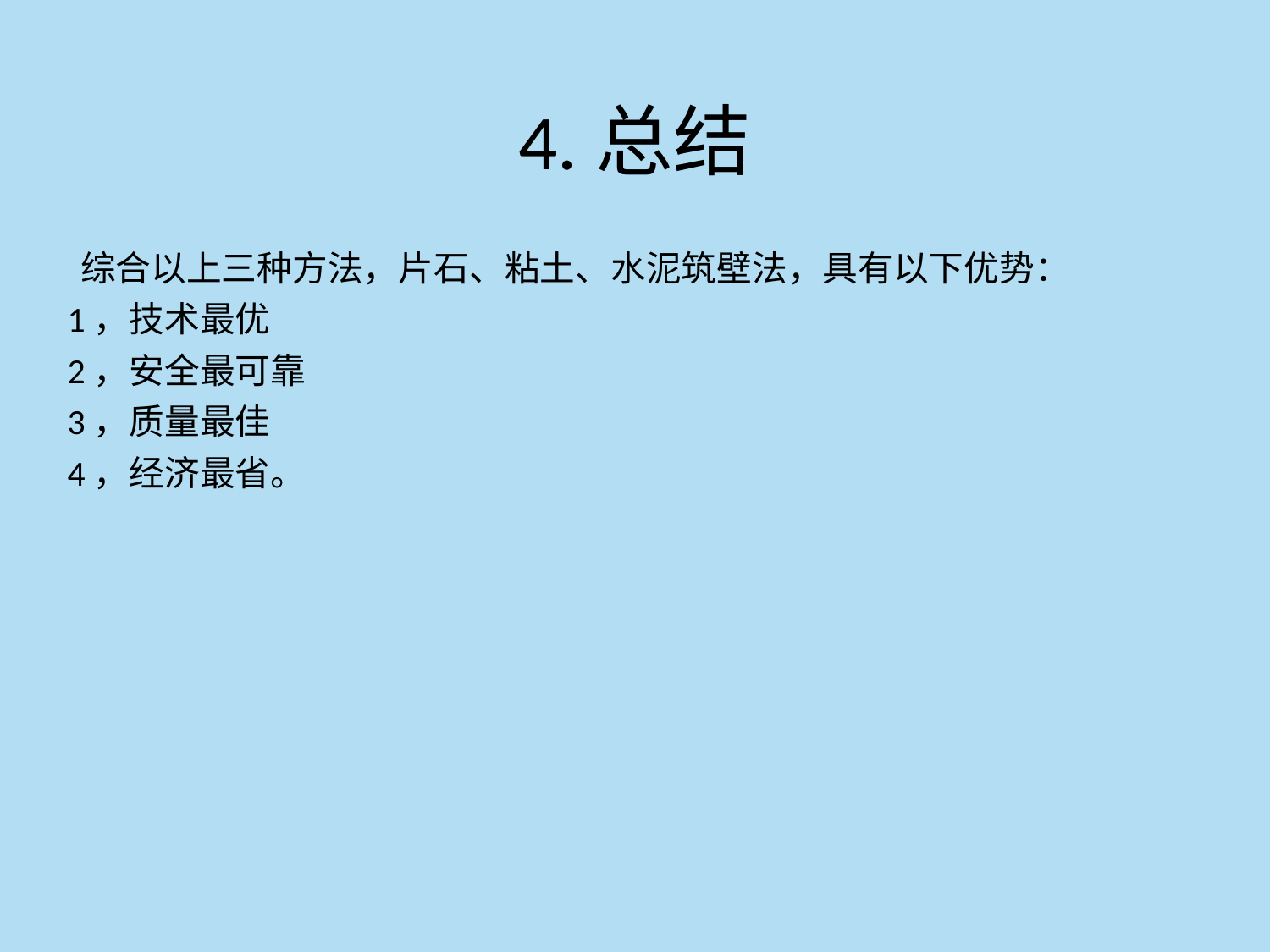

4.总结

 综合以上三种方法，片石、粘土、水泥筑壁法，具有以下优势：
1，技术最优
2，安全最可靠
3，质量最佳
4，经济最省。